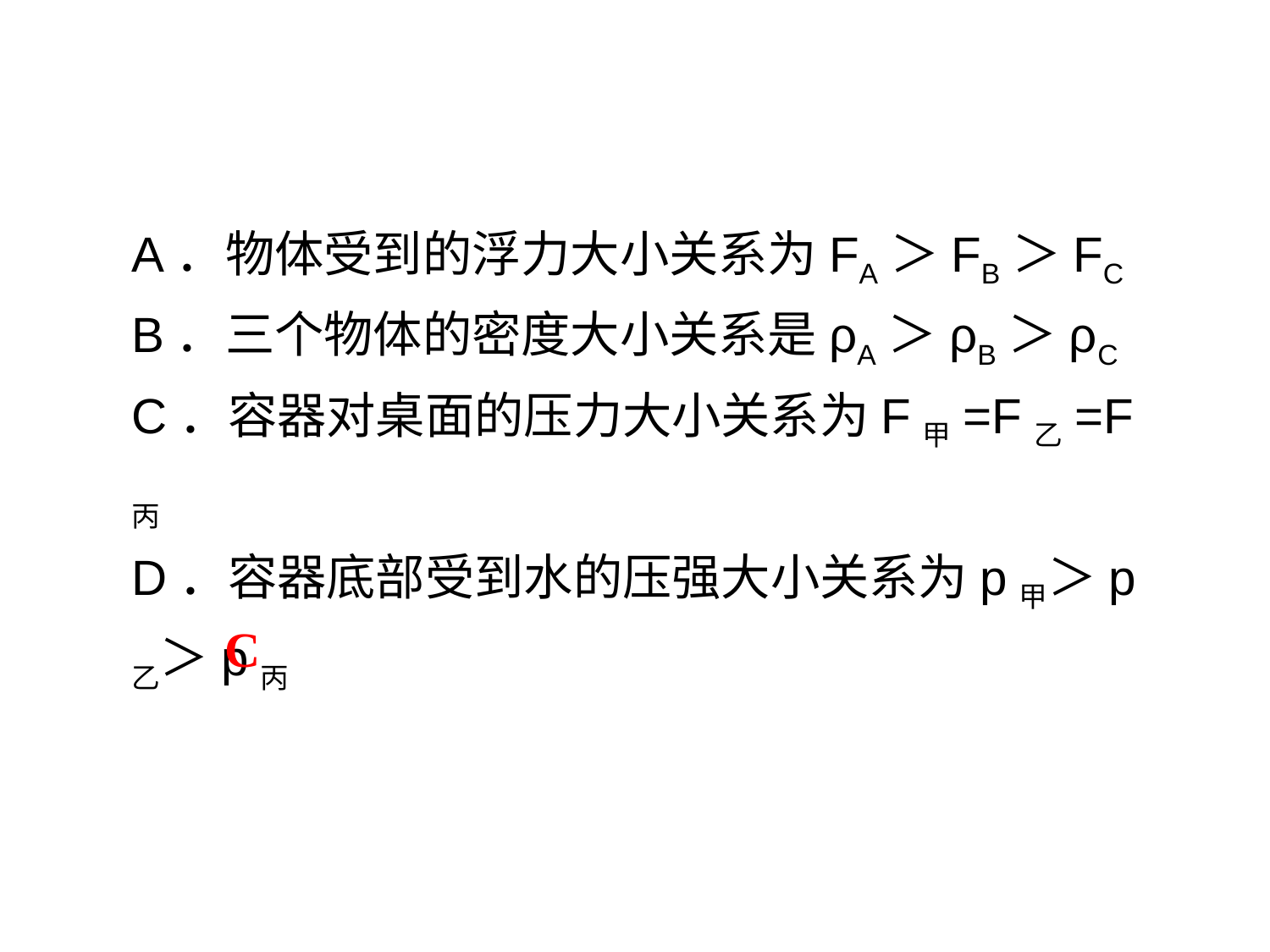

A．物体受到的浮力大小关系为FA＞FB＞FC
B．三个物体的密度大小关系是ρA＞ρB＞ρC
C．容器对桌面的压力大小关系为F甲=F乙=F丙
D．容器底部受到水的压强大小关系为p甲＞p乙＞p丙

C